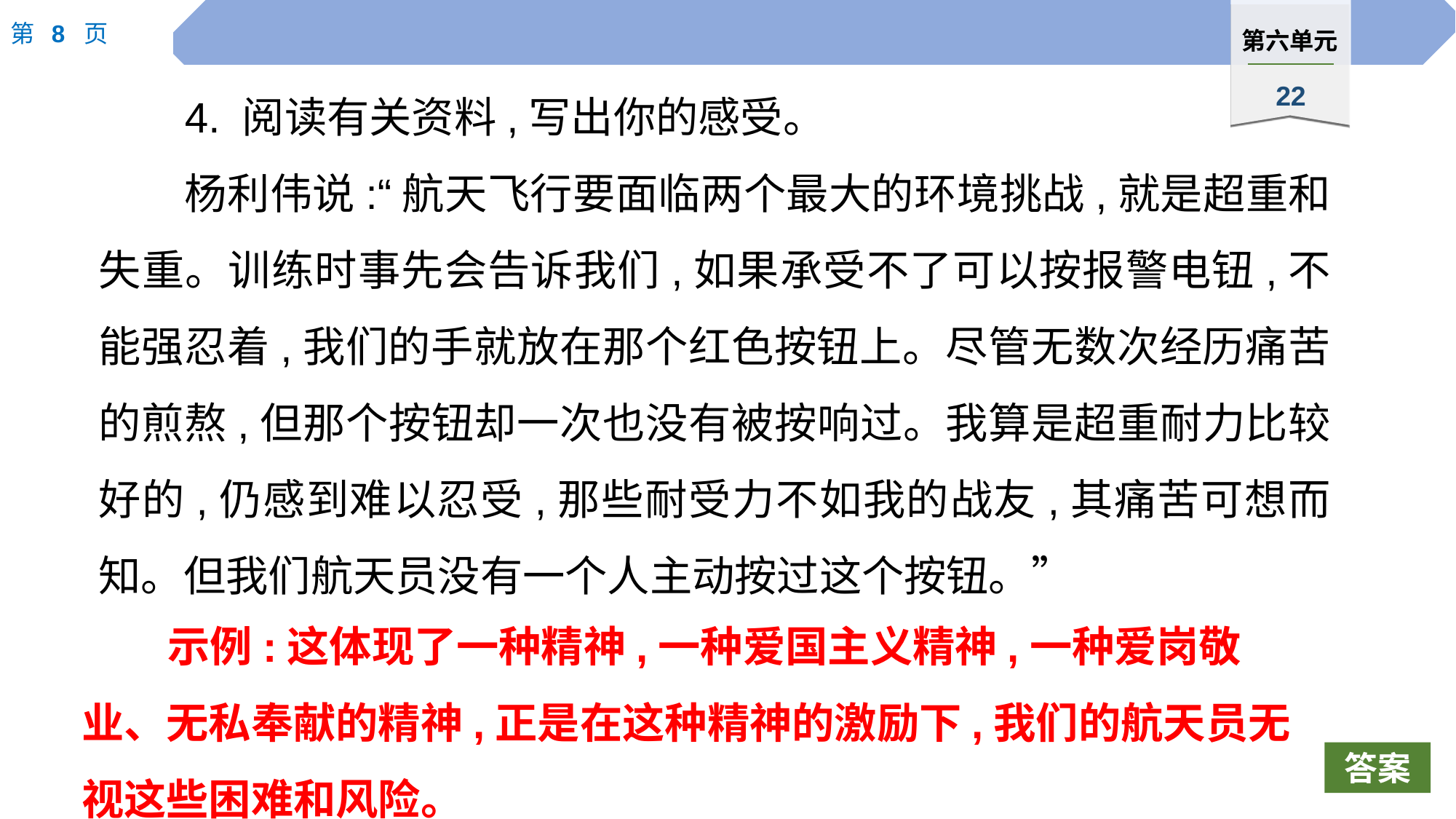

4. 阅读有关资料,写出你的感受。
杨利伟说:“航天飞行要面临两个最大的环境挑战,就是超重和失重。训练时事先会告诉我们,如果承受不了可以按报警电钮,不能强忍着,我们的手就放在那个红色按钮上。尽管无数次经历痛苦的煎熬,但那个按钮却一次也没有被按响过。我算是超重耐力比较好的,仍感到难以忍受,那些耐受力不如我的战友,其痛苦可想而知。但我们航天员没有一个人主动按过这个按钮。”
示例:这体现了一种精神,一种爱国主义精神,一种爱岗敬业、无私奉献的精神,正是在这种精神的激励下,我们的航天员无视这些困难和风险。
答案